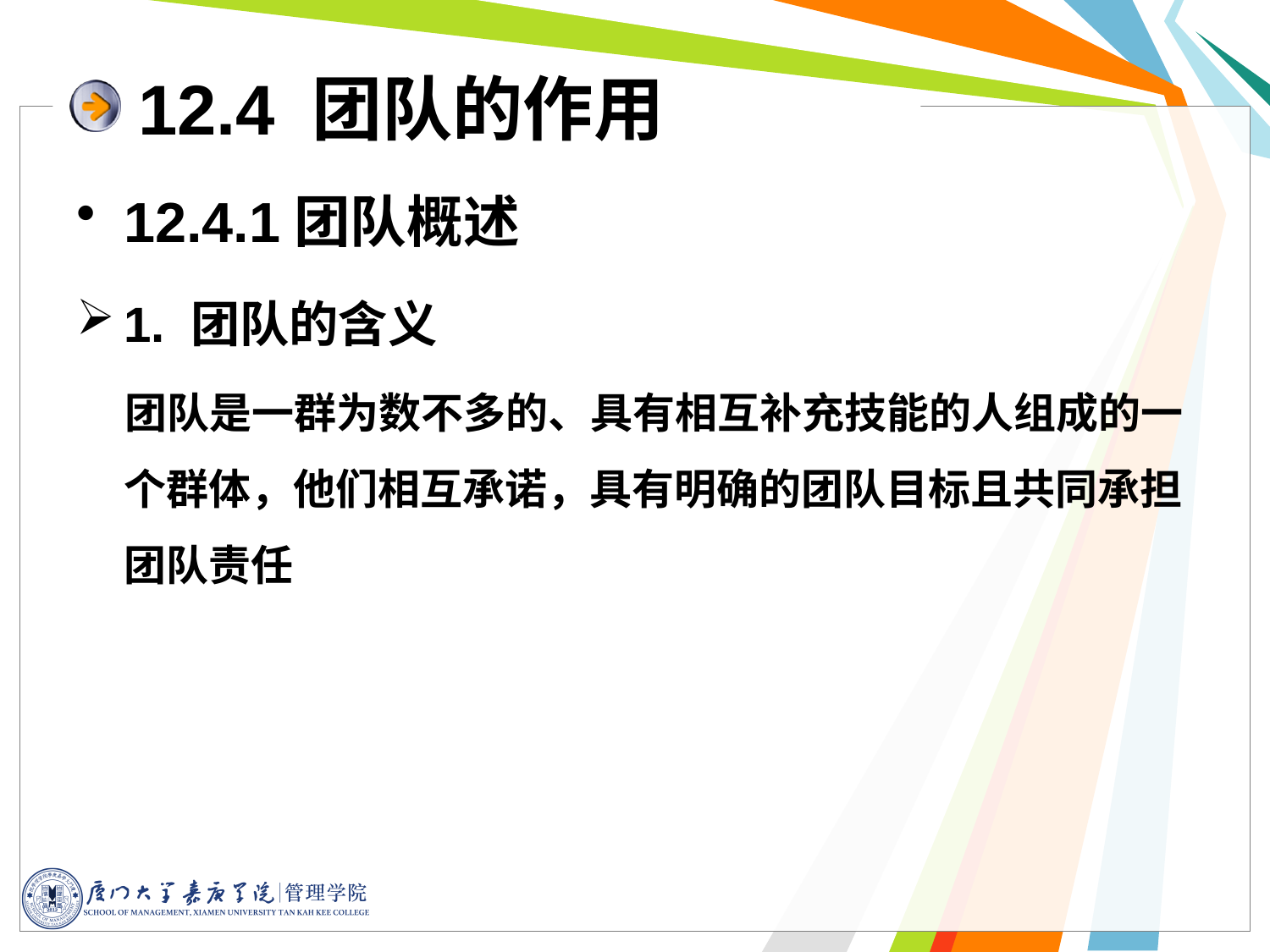

12.4 团队的作用
12.4.1团队概述
1. 团队的含义
    团队是一群为数不多的、具有相互补充技能的人组成的一个群体，他们相互承诺，具有明确的团队目标且共同承担团队责任